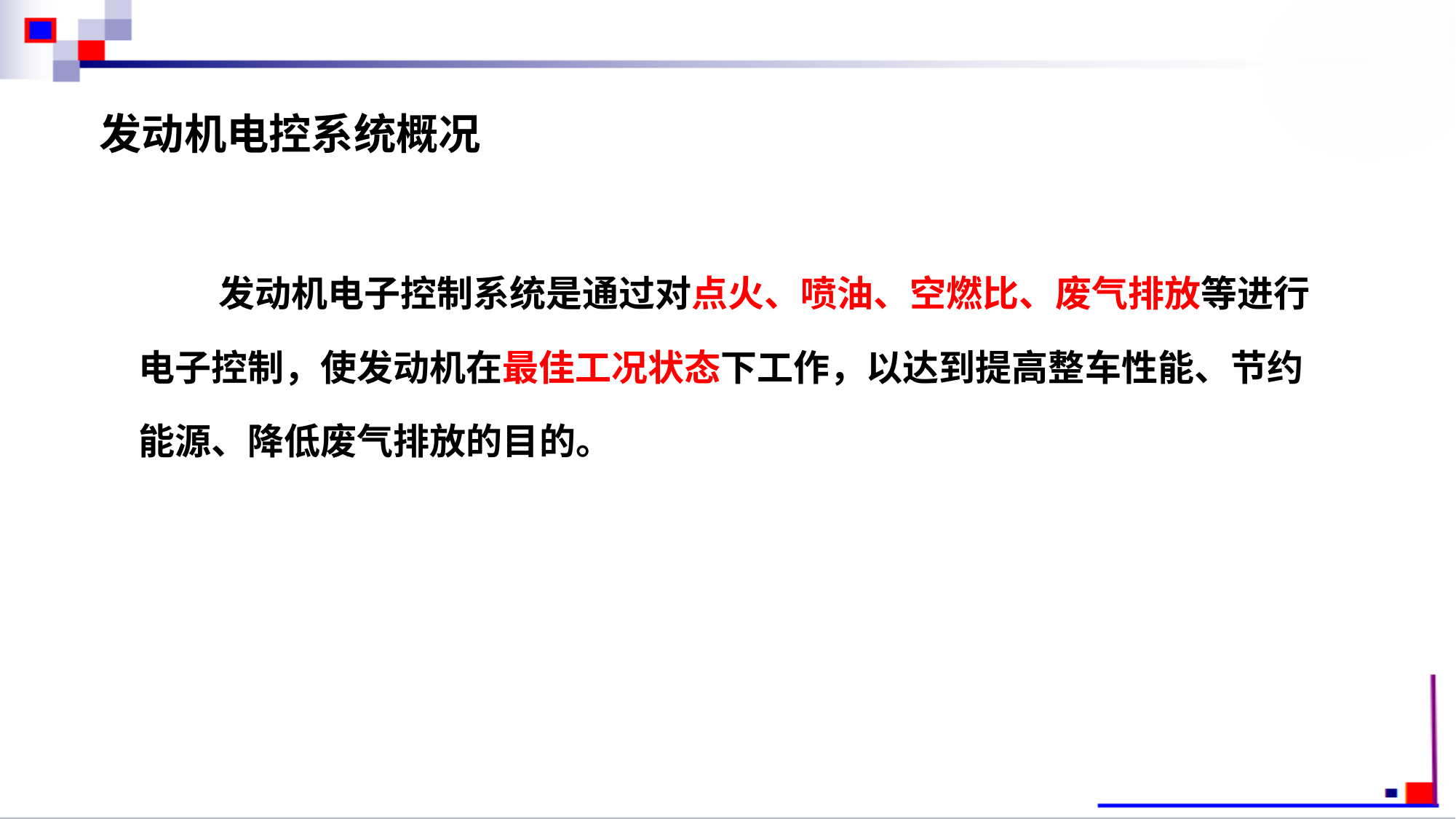

发动机电控系统概况
  发动机电子控制系统是通过对点火、喷油、空燃比、废气排放等进行电子控制，使发动机在最佳工况状态下工作，以达到提高整车性能、节约能源、降低废气排放的目的。